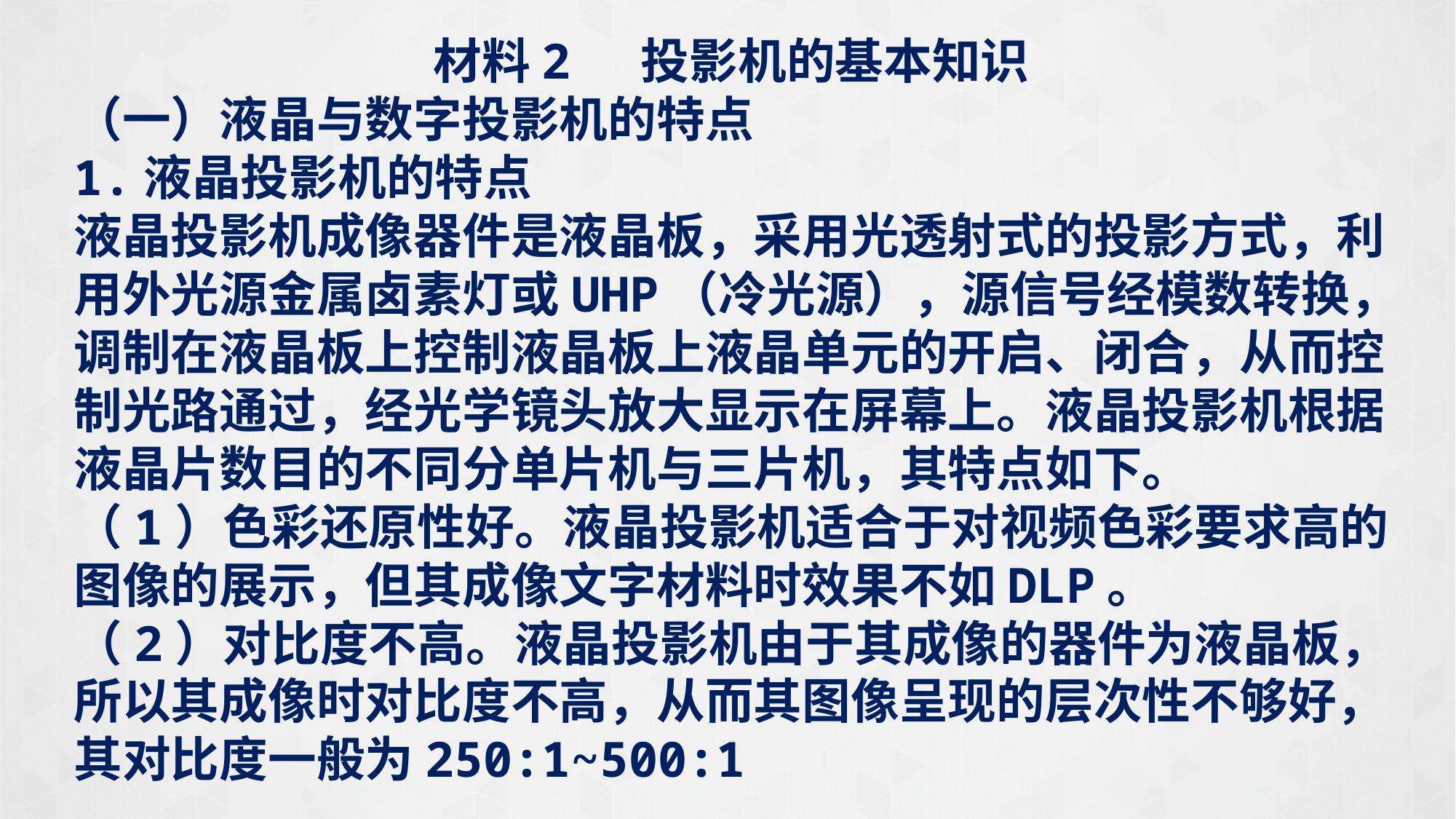

材料2  投影机的基本知识
（一）液晶与数字投影机的特点
1.液晶投影机的特点
液晶投影机成像器件是液晶板，采用光透射式的投影方式，利用外光源金属卤素灯或UHP（冷光源），源信号经模数转换，调制在液晶板上控制液晶板上液晶单元的开启、闭合，从而控制光路通过，经光学镜头放大显示在屏幕上。液晶投影机根据液晶片数目的不同分单片机与三片机，其特点如下。
（1）色彩还原性好。液晶投影机适合于对视频色彩要求高的图像的展示，但其成像文字材料时效果不如DLP。
（2）对比度不高。液晶投影机由于其成像的器件为液晶板，所以其成像时对比度不高，从而其图像呈现的层次性不够好，其对比度一般为250:1~500:1